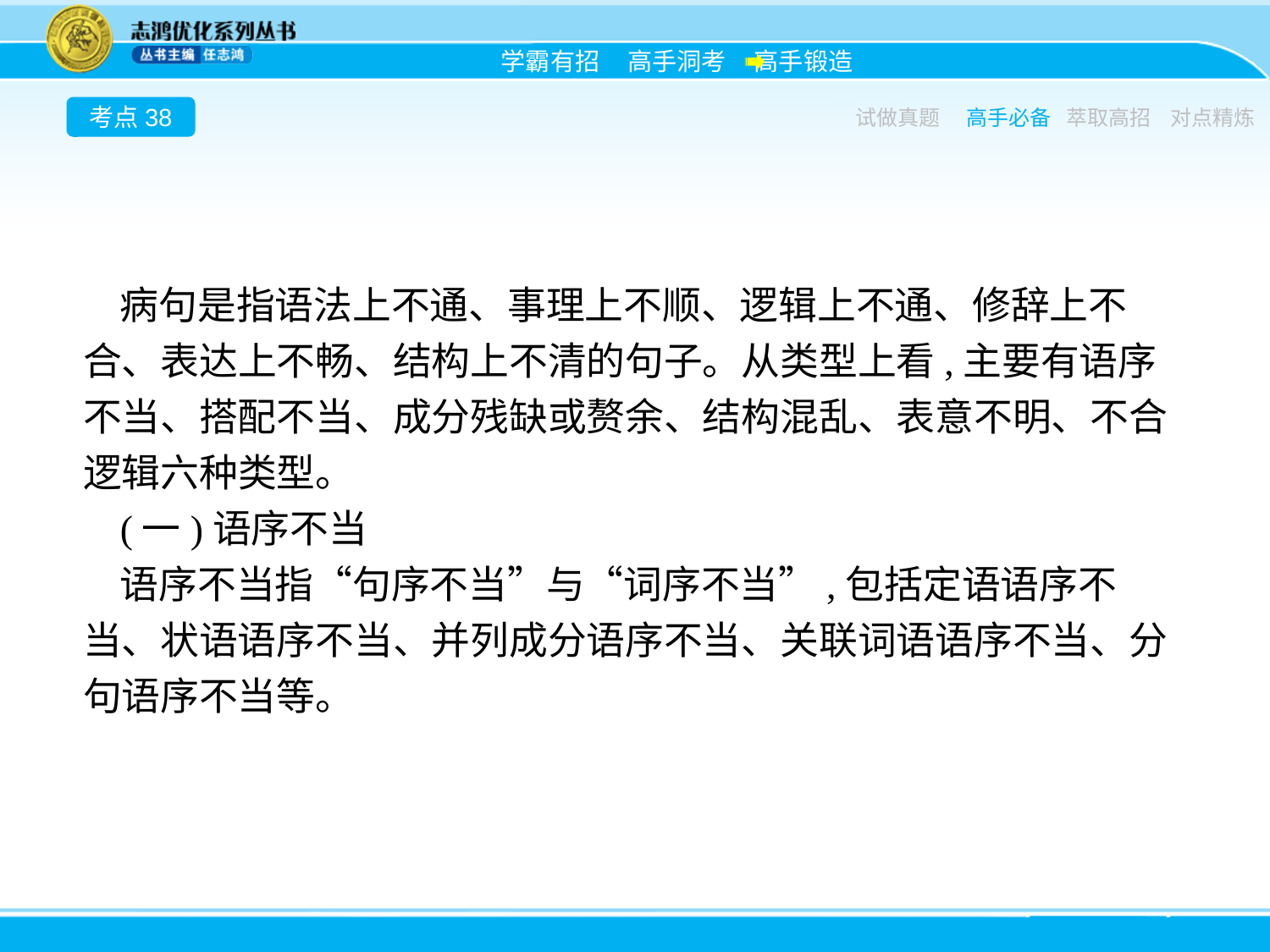

考点38
试做真题
高手必备
萃取高招
对点精炼
病句是指语法上不通、事理上不顺、逻辑上不通、修辞上不合、表达上不畅、结构上不清的句子。从类型上看,主要有语序不当、搭配不当、成分残缺或赘余、结构混乱、表意不明、不合逻辑六种类型。
(一)语序不当
语序不当指“句序不当”与“词序不当”,包括定语语序不当、状语语序不当、并列成分语序不当、关联词语语序不当、分句语序不当等。